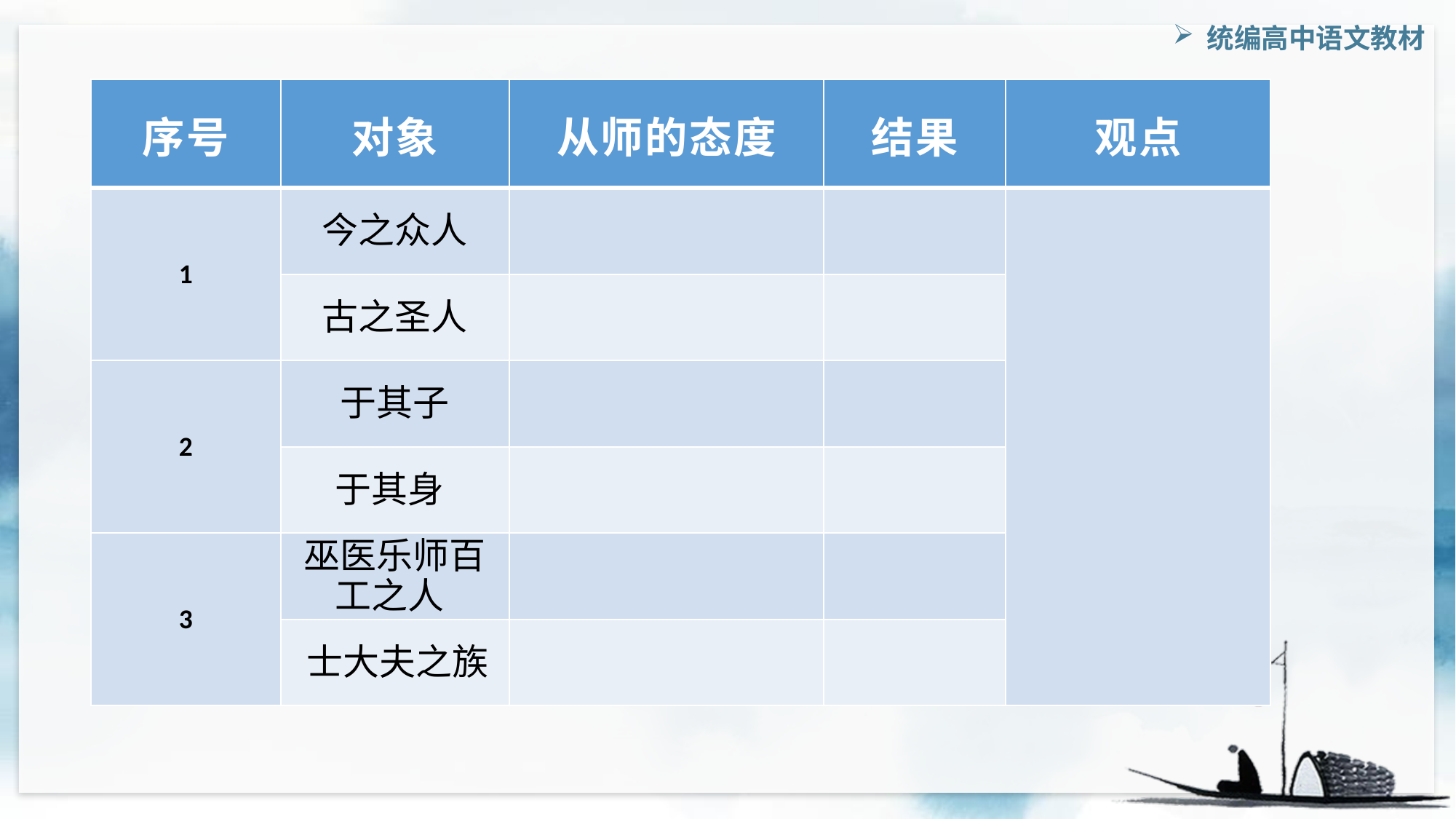

| 序号 | 对象 | 从师的态度 | 结果 | 观点 |
| --- | --- | --- | --- | --- |
| 1 | 今之众人 |  |  |  |
|  | 古之圣人 |  |  |  |
| 2 | 于其子 |  |  |  |
|  | 于其身 |  |  |  |
| 3 | 巫医乐师百工之人 |  |  |  |
|  | 士大夫之族 |  |  |  |